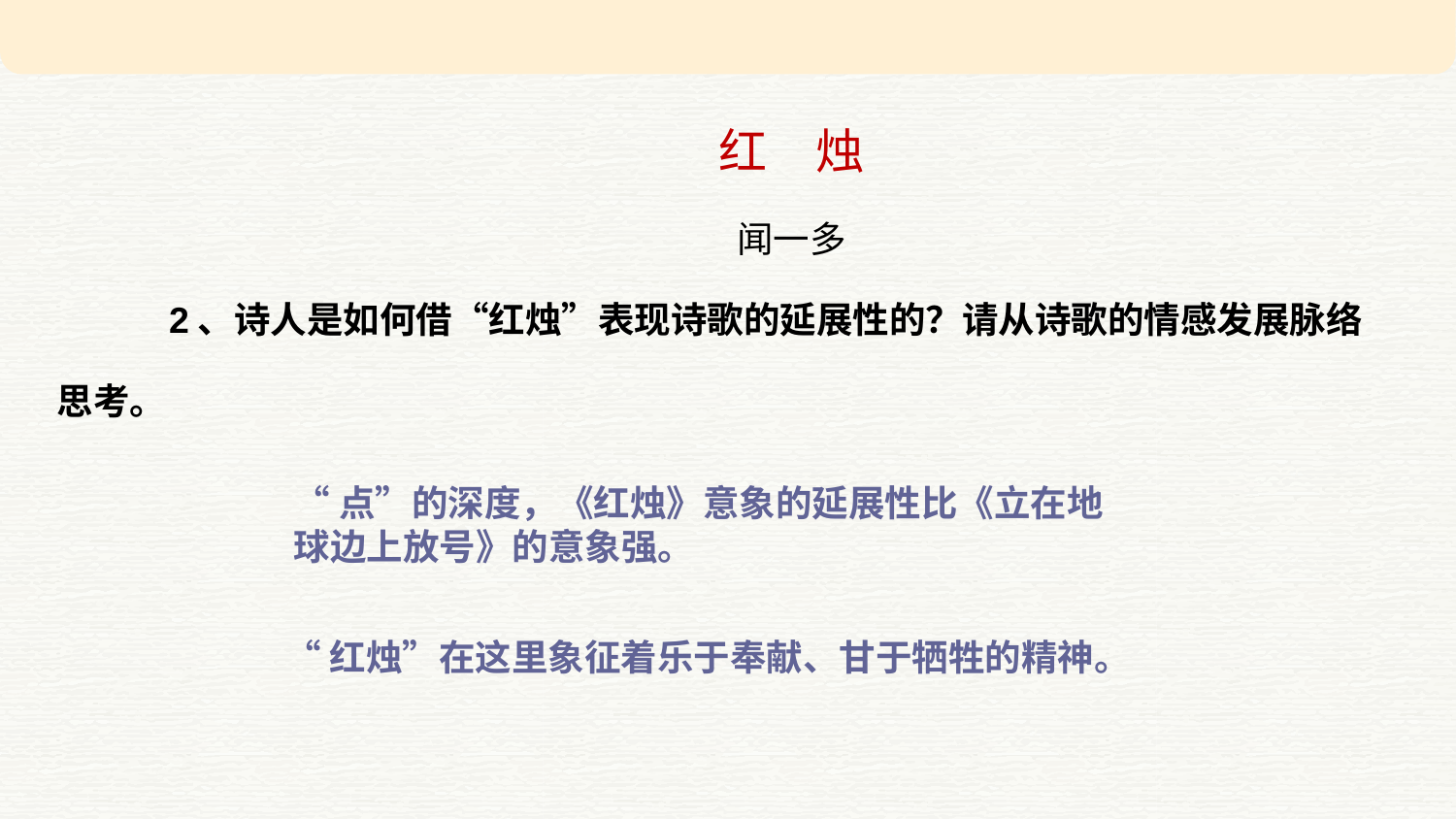

红　烛
闻一多
           2、诗人是如何借“红烛”表现诗歌的延展性的？请从诗歌的情感发展脉络思考。
“点”的深度，《红烛》意象的延展性比《立在地球边上放号》的意象强。
“红烛”在这里象征着乐于奉献、甘于牺牲的精神。